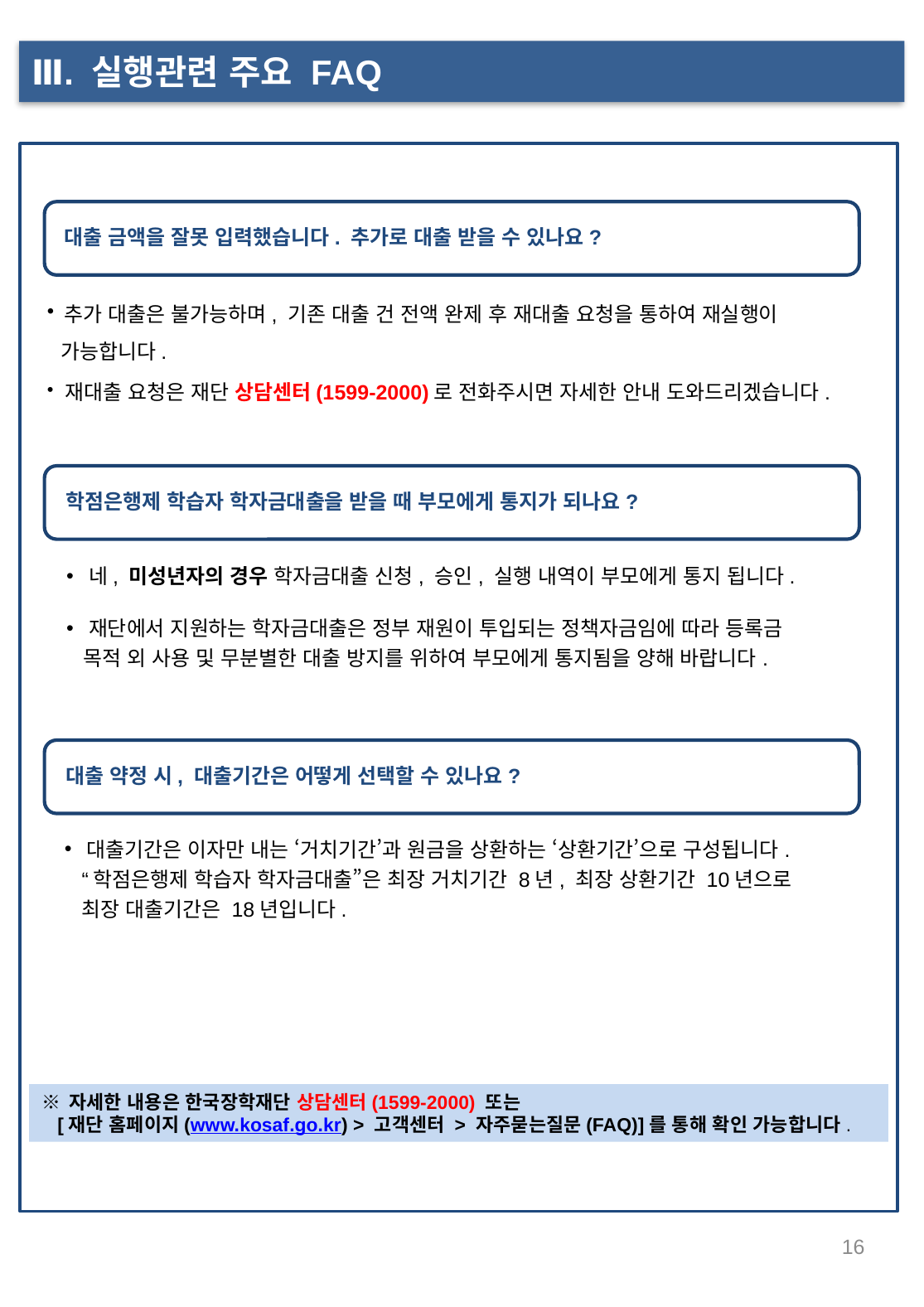

Ⅲ. 실행관련 주요 FAQ

 대출 금액을 잘못 입력했습니다. 추가로 대출 받을 수 있나요?
 추가 대출은 불가능하며, 기존 대출 건 전액 완제 후 재대출 요청을 통하여 재실행이
 가능합니다.
 재대출 요청은 재단 상담센터(1599-2000)로 전화주시면 자세한 안내 도와드리겠습니다.

 학점은행제 학습자 학자금대출을 받을 때 부모에게 통지가 되나요?
 네, 미성년자의 경우 학자금대출 신청, 승인, 실행 내역이 부모에게 통지 됩니다.

 재단에서 지원하는 학자금대출은 정부 재원이 투입되는 정책자금임에 따라 등록금
 목적 외 사용 및 무분별한 대출 방지를 위하여 부모에게 통지됨을 양해 바랍니다.

 대출 약정 시, 대출기간은 어떻게 선택할 수 있나요?
 대출기간은 이자만 내는 ‘거치기간’과 원금을 상환하는 ‘상환기간’으로 구성됩니다.
 “학점은행제 학습자 학자금대출”은 최장 거치기간 8년, 최장 상환기간 10년으로
 최장 대출기간은 18년입니다.
※ 자세한 내용은 한국장학재단 상담센터(1599-2000) 또는
   [재단 홈페이지(www.kosaf.go.kr) > 고객센터 > 자주묻는질문(FAQ)]를 통해 확인 가능합니다.
16